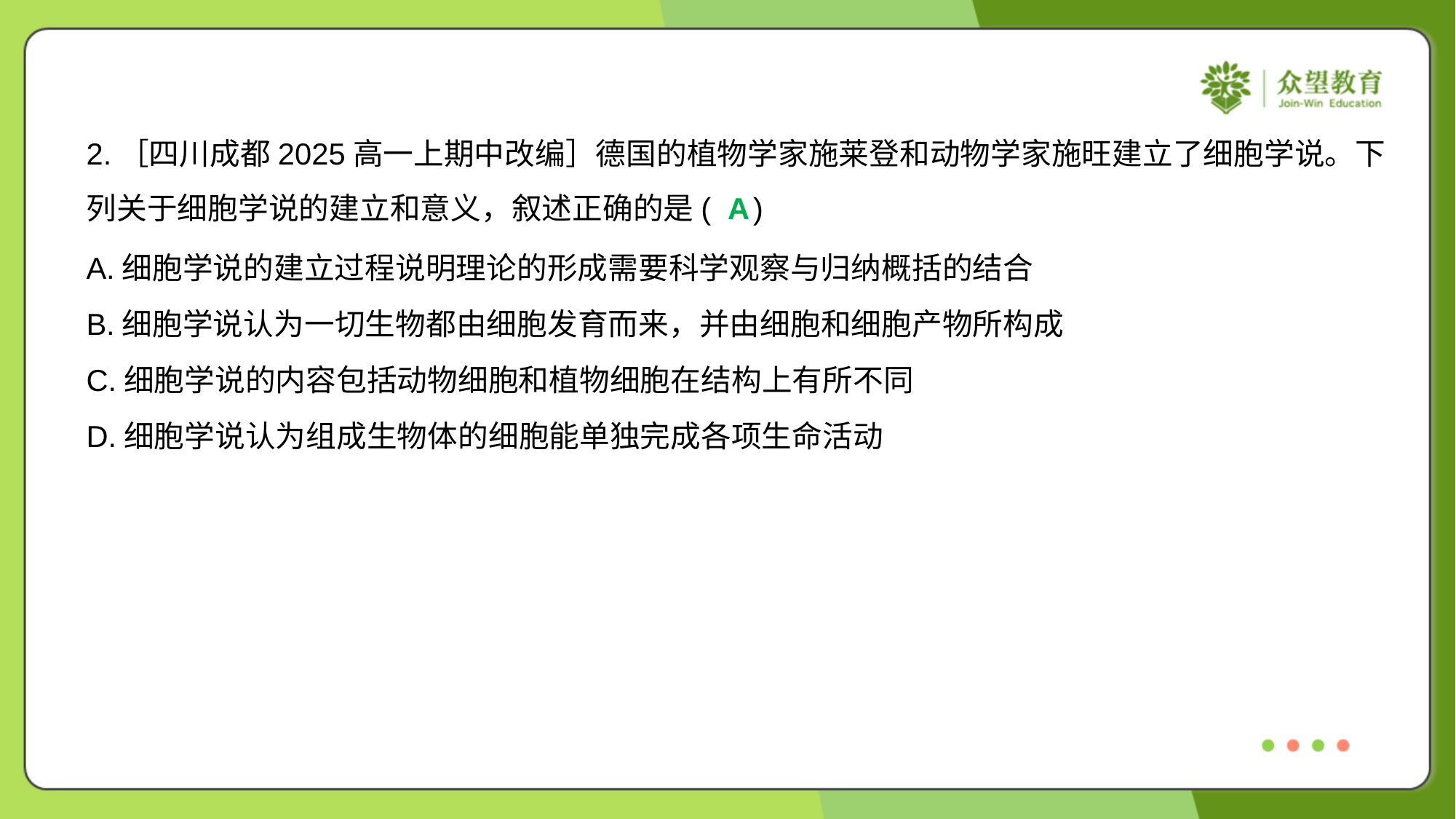

2.［四川成都2025高一上期中改编］德国的植物学家施莱登和动物学家施旺建立了细胞学说。下
列关于细胞学说的建立和意义，叙述正确的是(     )
A
A.细胞学说的建立过程说明理论的形成需要科学观察与归纳概括的结合
B.细胞学说认为一切生物都由细胞发育而来，并由细胞和细胞产物所构成
C.细胞学说的内容包括动物细胞和植物细胞在结构上有所不同
D.细胞学说认为组成生物体的细胞能单独完成各项生命活动